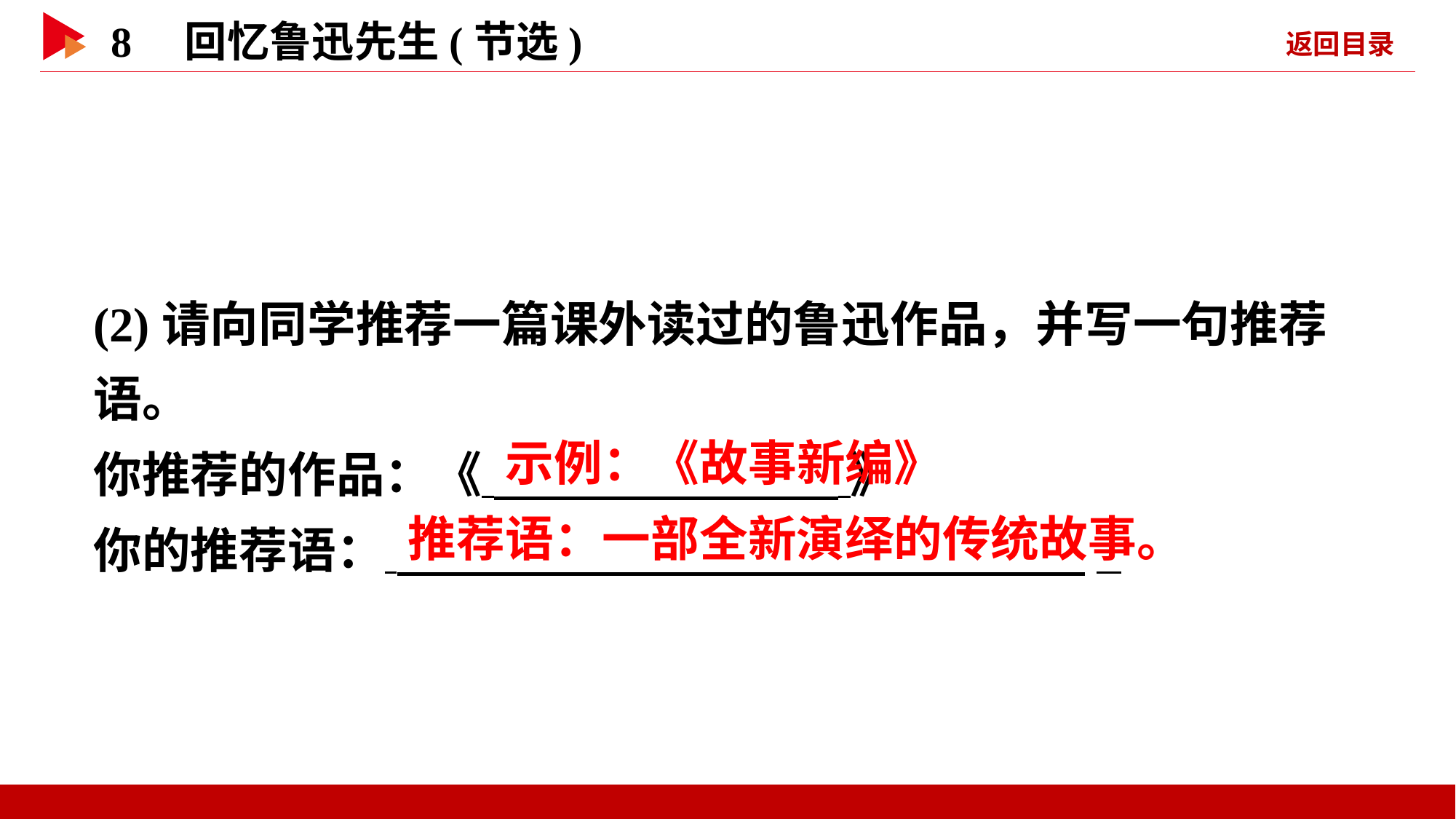

(2)请向同学推荐一篇课外读过的鲁迅作品，并写一句推荐语。
你推荐的作品：《                                 》
你的推荐语：                                                               _
 示例：《故事新编》
 推荐语：一部全新演绎的传统故事。